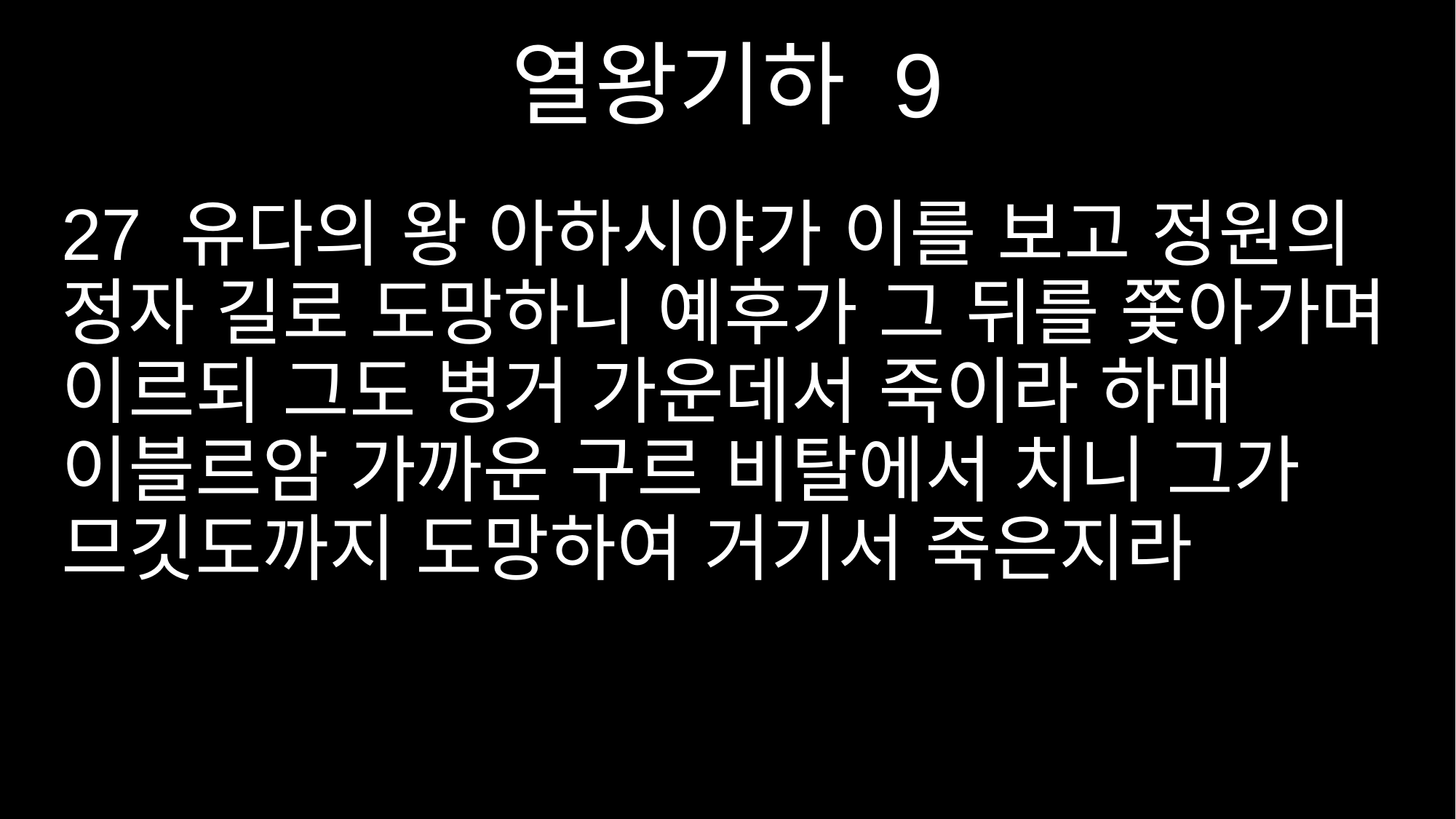

열왕기하 9
27 유다의 왕 아하시야가 이를 보고 정원의 정자 길로 도망하니 예후가 그 뒤를 쫓아가며 이르되 그도 병거 가운데서 죽이라 하매 이블르암 가까운 구르 비탈에서 치니 그가 므깃도까지 도망하여 거기서 죽은지라